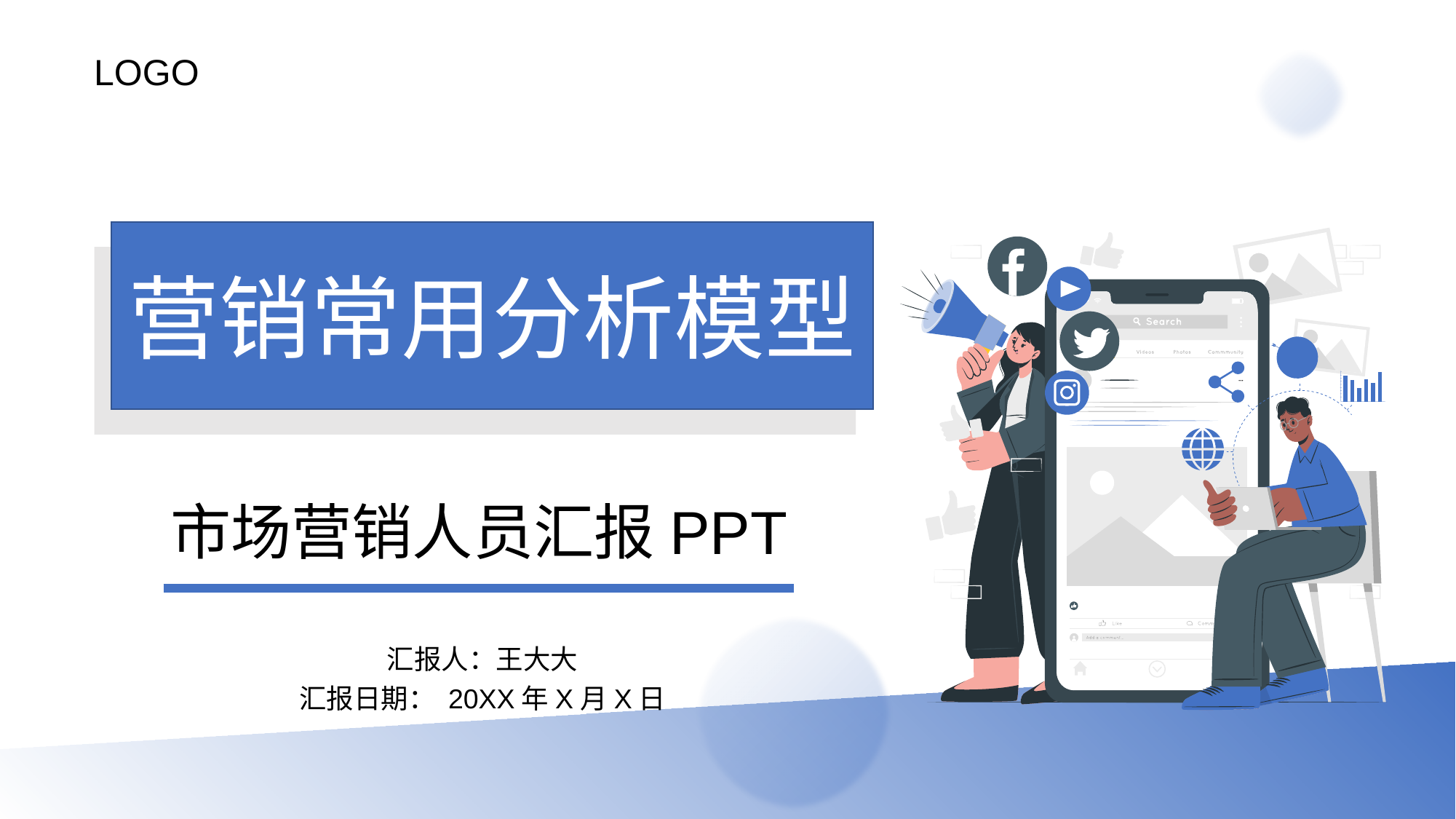

LOGO

# 营销常用分析模型

市场营销人员汇报PPT

汇报人：王大大
汇报日期： 20XX年X月X日